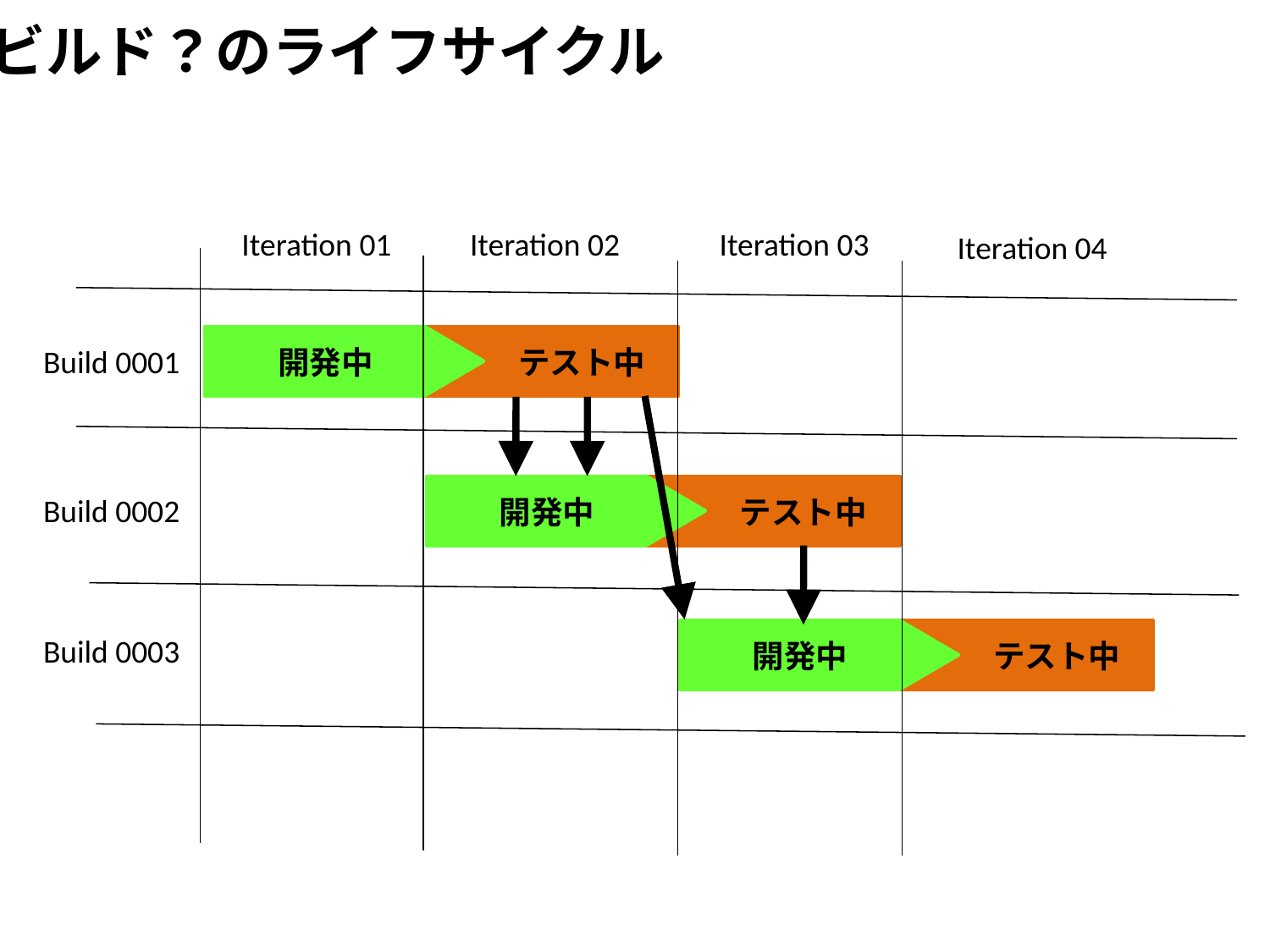

ビルド？のライフサイクル
Iteration 01
Iteration 02
Iteration 03
Iteration 04

開発中
テスト中
Build 0001

開発中
テスト中
Build 0002

開発中
テスト中
Build 0003